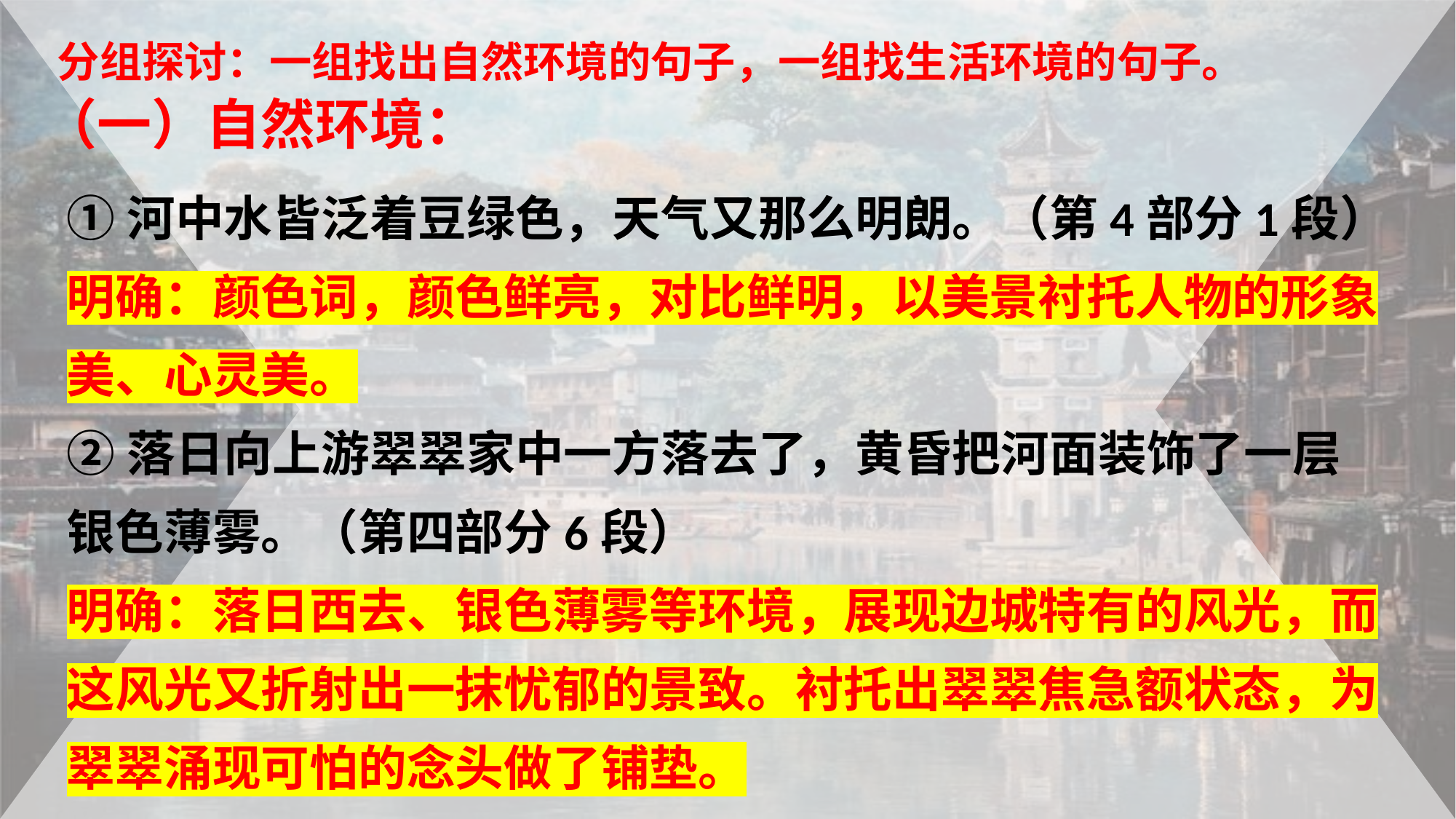

分组探讨：一组找出自然环境的句子，一组找生活环境的句子。
（一）自然环境：
①河中水皆泛着豆绿色，天气又那么明朗。（第4部分1段）
明确：颜色词，颜色鲜亮，对比鲜明，以美景衬托人物的形象美、心灵美。
②落日向上游翠翠家中一方落去了，黄昏把河面装饰了一层银色薄雾。（第四部分6段）
明确：落日西去、银色薄雾等环境，展现边城特有的风光，而这风光又折射出一抹忧郁的景致。衬托出翠翠焦急额状态，为翠翠涌现可怕的念头做了铺垫。